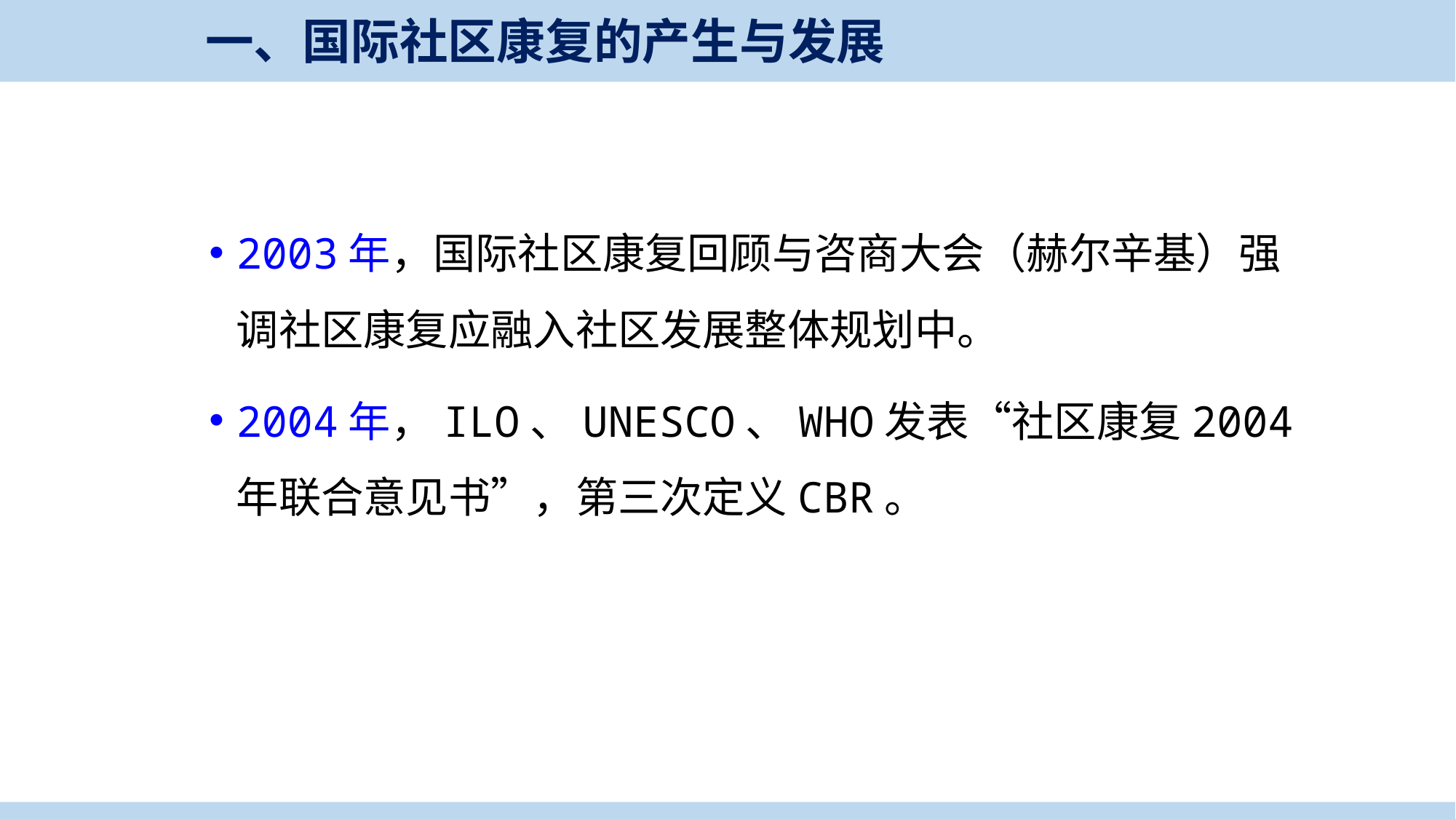

一、国际社区康复的产生与发展
2003年，国际社区康复回顾与咨商大会（赫尔辛基）强调社区康复应融入社区发展整体规划中。
2004年，ILO、UNESCO、WHO发表“社区康复2004年联合意见书”，第三次定义CBR。